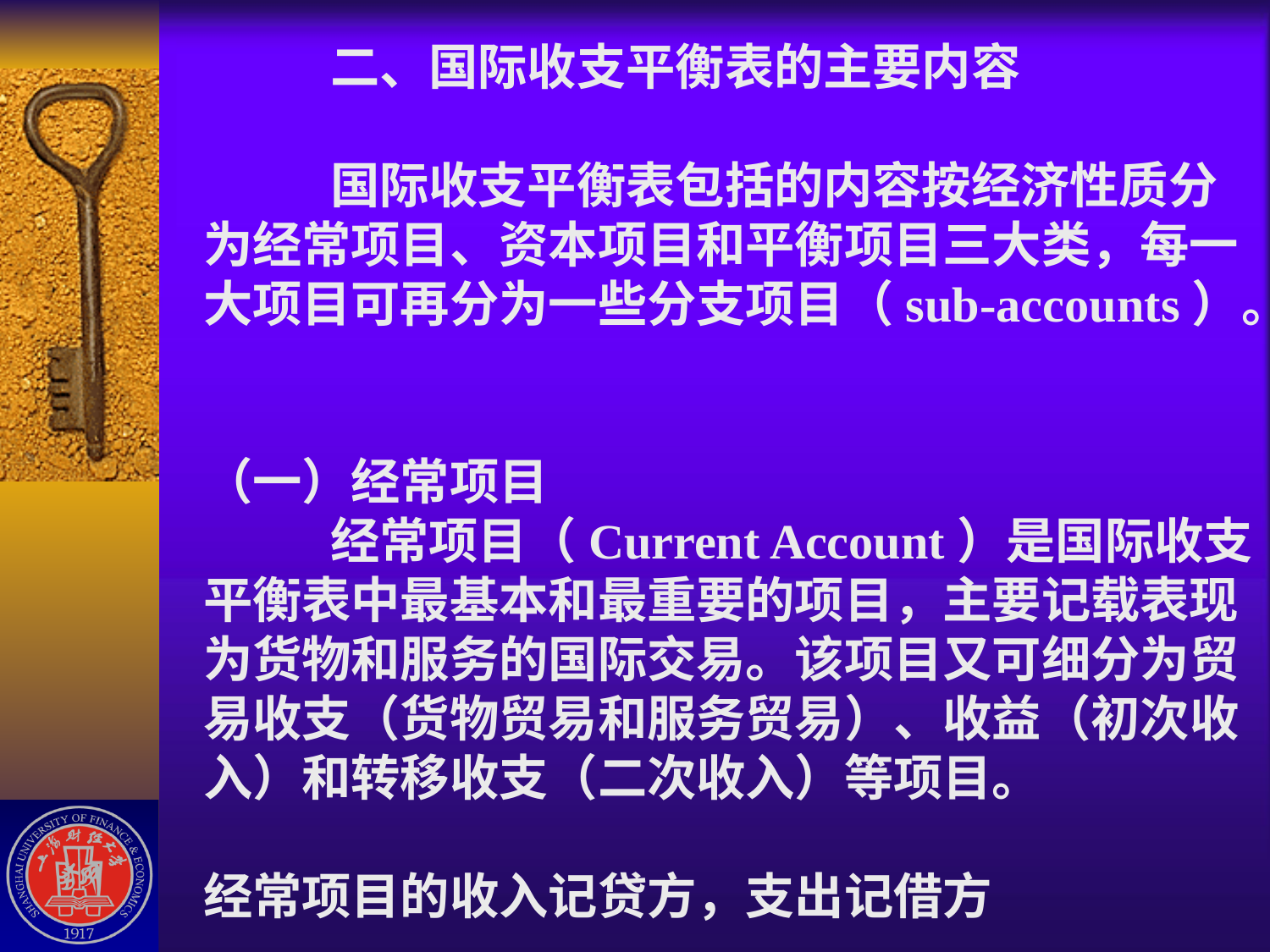

# 二、国际收支平衡表的主要内容 国际收支平衡表包括的内容按经济性质分为经常项目、资本项目和平衡项目三大类，每一大项目可再分为一些分支项目（sub-accounts）。 （一）经常项目 经常项目（Current Account）是国际收支平衡表中最基本和最重要的项目，主要记载表现为货物和服务的国际交易。该项目又可细分为贸易收支（货物贸易和服务贸易）、收益（初次收入）和转移收支（二次收入）等项目。 经常项目的收入记贷方，支出记借方